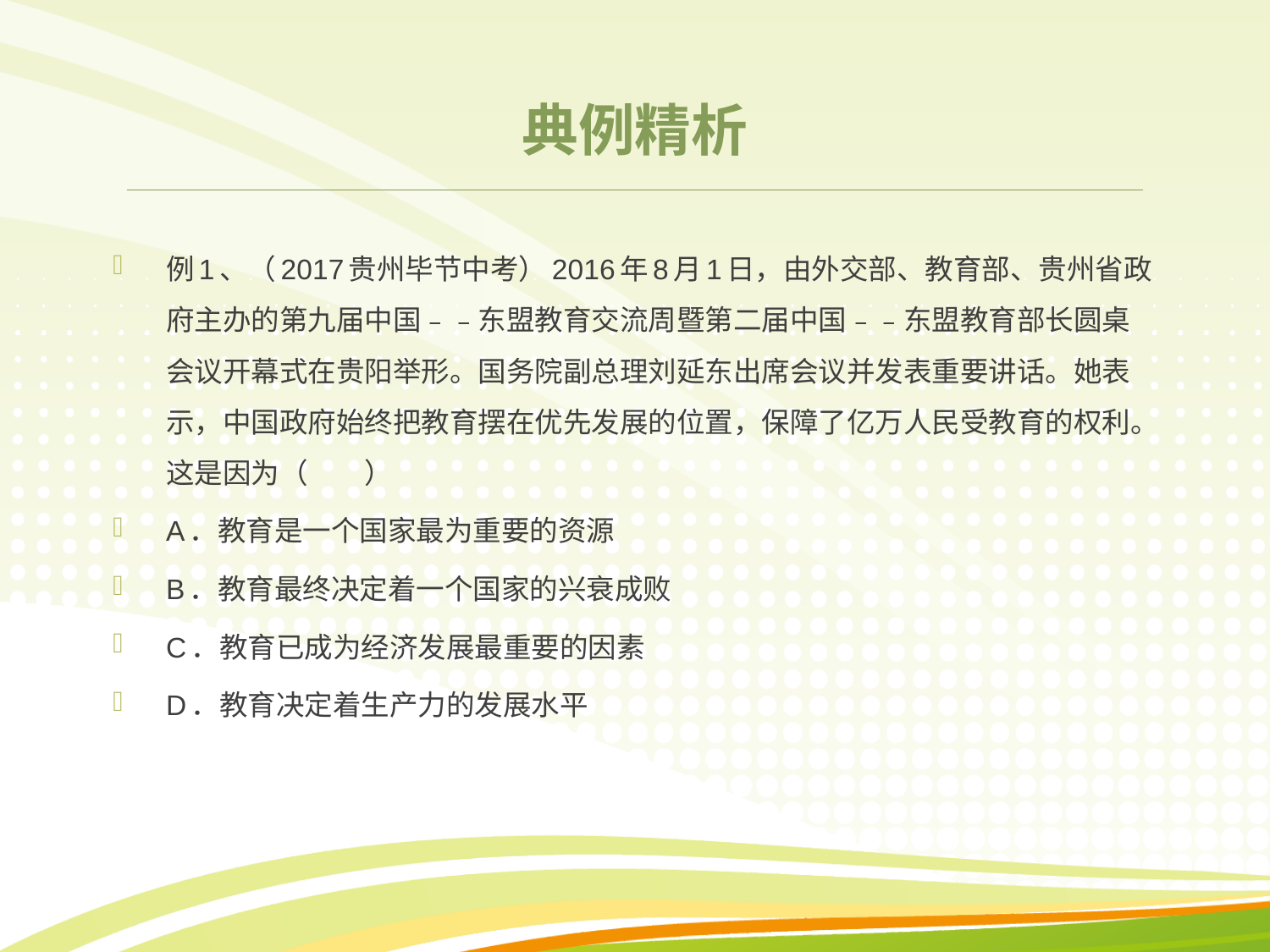

典例精析
例1、（2017贵州毕节中考）2016年8月1日，由外交部、教育部、贵州省政府主办的第九届中国﹣﹣东盟教育交流周暨第二届中国﹣﹣东盟教育部长圆桌会议开幕式在贵阳举形。国务院副总理刘延东出席会议并发表重要讲话。她表示，中国政府始终把教育摆在优先发展的位置，保障了亿万人民受教育的权利。这是因为（　　）
A．教育是一个国家最为重要的资源
B．教育最终决定着一个国家的兴衰成败
C．教育已成为经济发展最重要的因素
D．教育决定着生产力的发展水平